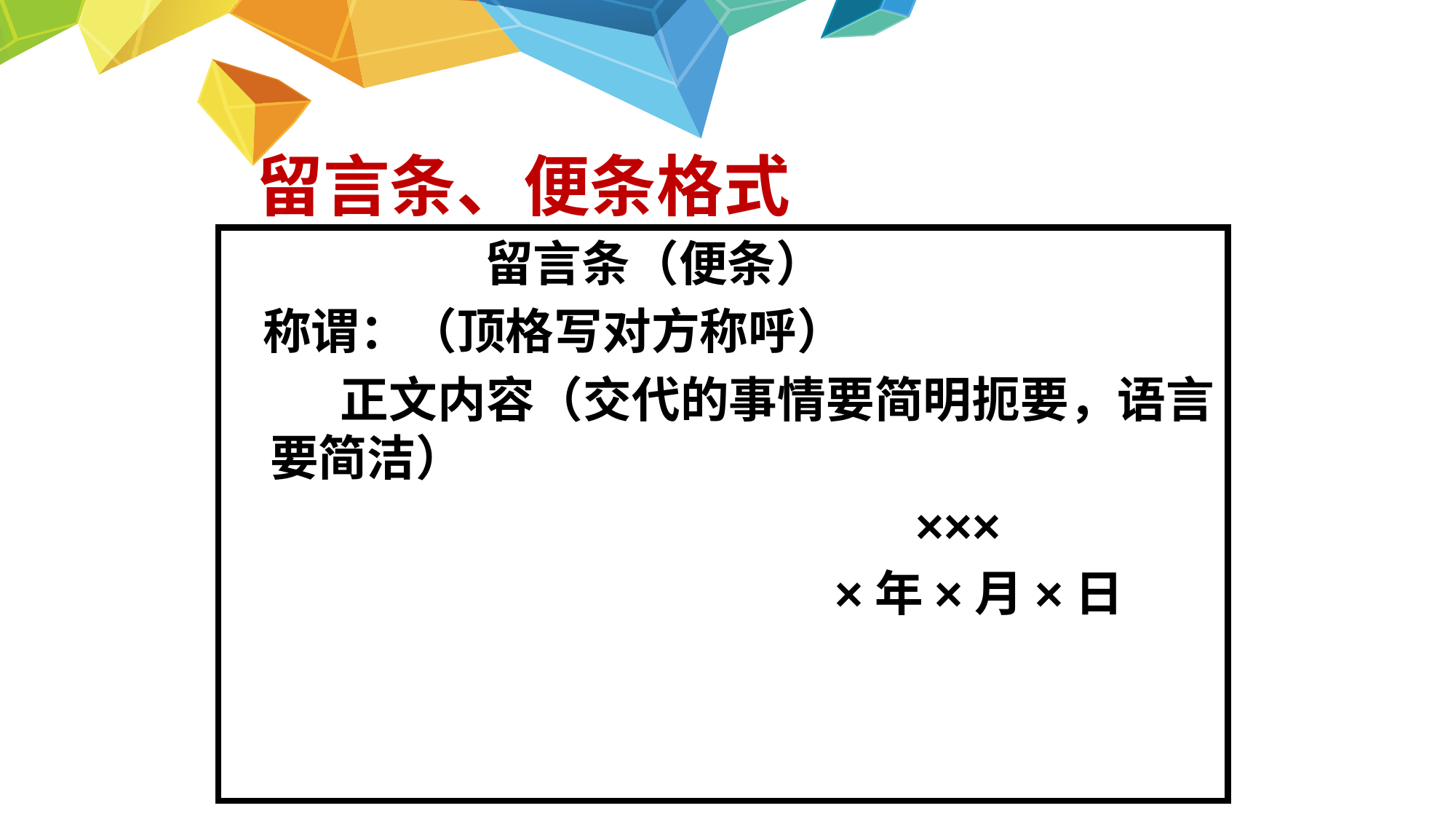

# 留言条、便条格式
                      留言条（便条）
  称谓：（顶格写对方称呼）
         正文内容（交代的事情要简明扼要，语言要简洁）
                                                   ×××
                                             ×年×月×日